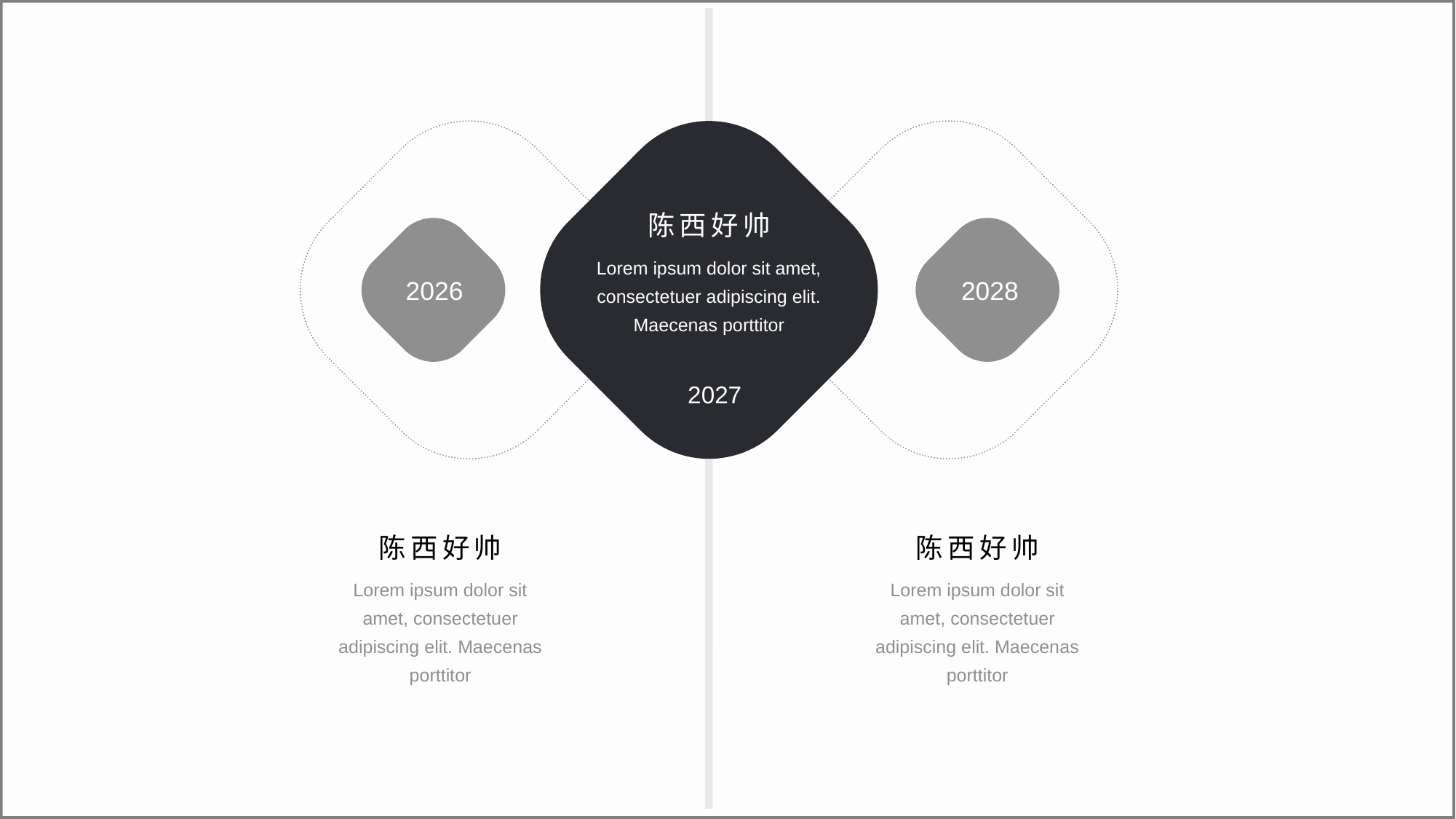

陈西好帅

Lorem ipsum dolor sit amet, consectetuer adipiscing elit. Maecenas porttitor
2026
2028
2027
陈西好帅
陈西好帅
Lorem ipsum dolor sit amet, consectetuer adipiscing elit. Maecenas porttitor
Lorem ipsum dolor sit amet, consectetuer adipiscing elit. Maecenas porttitor